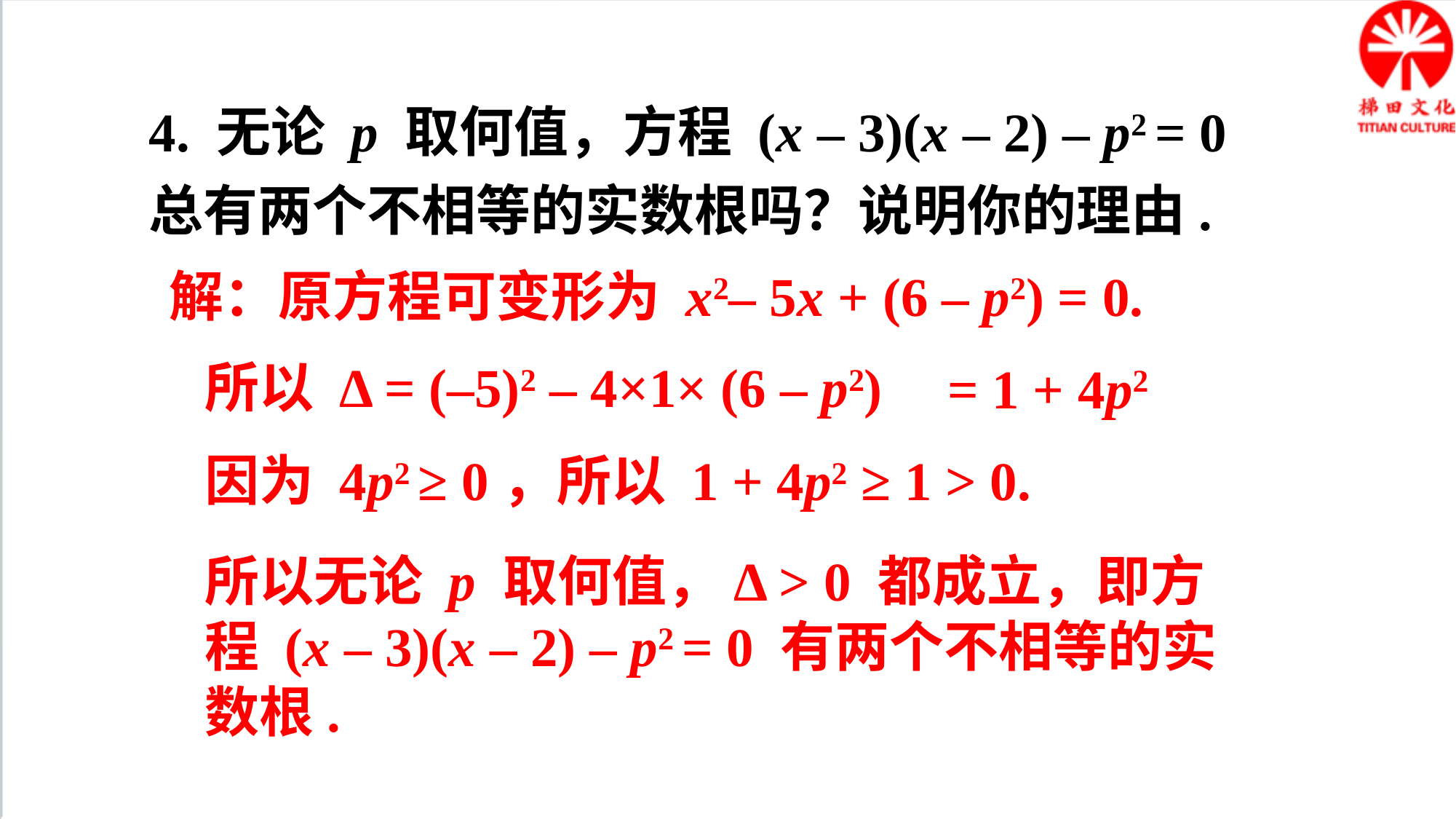

4. 无论 p 取何值，方程 (x – 3)(x – 2) – p2 = 0 总有两个不相等的实数根吗？说明你的理由.
解：原方程可变形为 x2– 5x + (6 – p2) = 0.
所以 Δ = (–5)2 – 4×1× (6 – p2)
= 1 + 4p2
因为 4p2 ≥ 0，所以 1 + 4p2 ≥ 1 > 0.
所以无论 p 取何值，Δ > 0 都成立，即方程 (x – 3)(x – 2) – p2 = 0 有两个不相等的实数根.